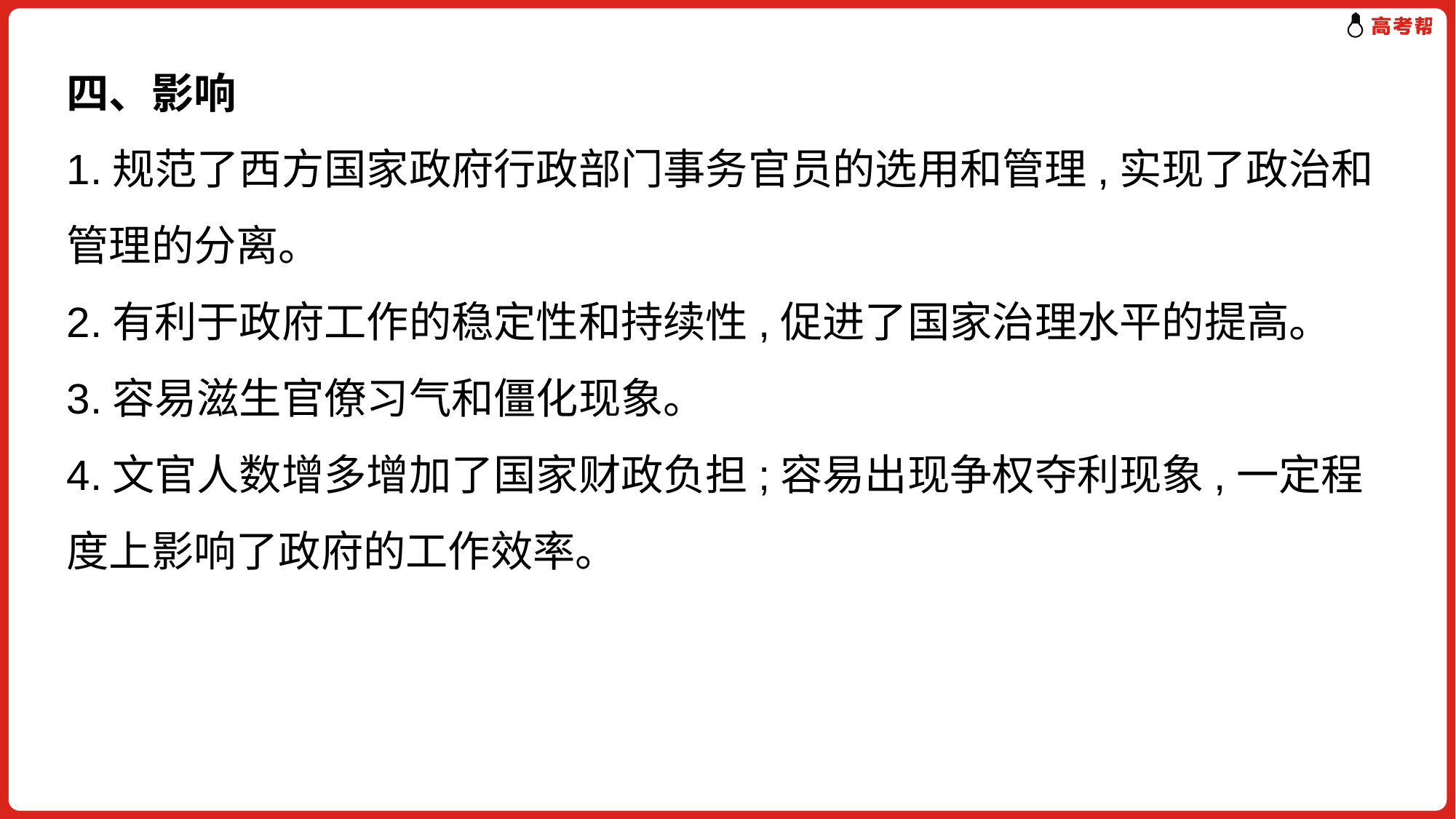

四、影响
1.规范了西方国家政府行政部门事务官员的选用和管理,实现了政治和管理的分离。
2.有利于政府工作的稳定性和持续性,促进了国家治理水平的提高。
3.容易滋生官僚习气和僵化现象。
4.文官人数增多增加了国家财政负担;容易出现争权夺利现象,一定程度上影响了政府的工作效率。